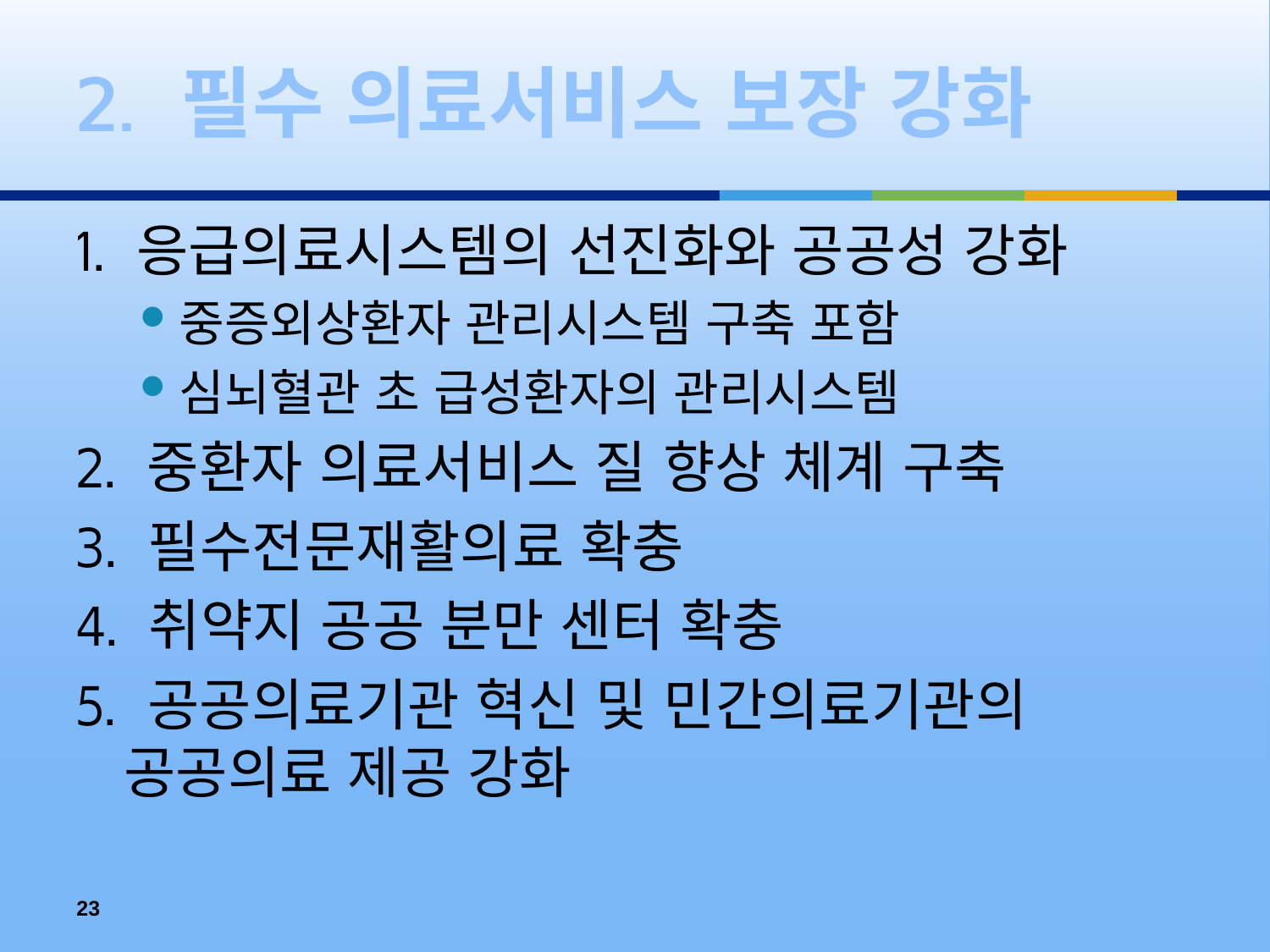

# 2. 필수 의료서비스 보장 강화
1. 응급의료시스템의 선진화와 공공성 강화
중증외상환자 관리시스템 구축 포함
심뇌혈관 초 급성환자의 관리시스템
2. 중환자 의료서비스 질 향상 체계 구축
3. 필수전문재활의료 확충
4. 취약지 공공 분만 센터 확충
5. 공공의료기관 혁신 및 민간의료기관의 공공의료 제공 강화

23